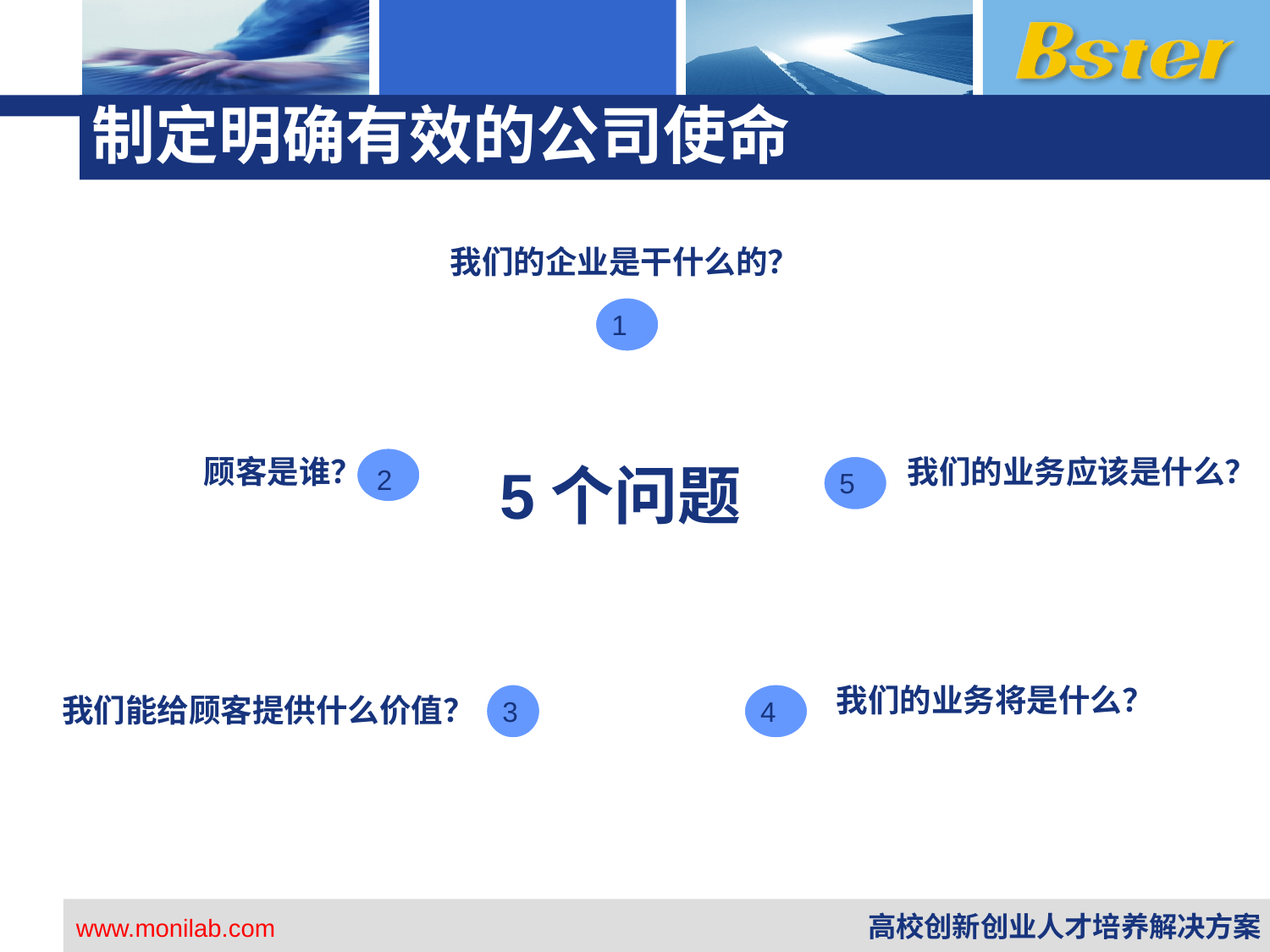

# 制定明确有效的公司使命
我们的企业是干什么的？

1
顾客是谁？
我们的业务应该是什么？

5个问题
2
5
我们的业务将是什么？
我们能给顾客提供什么价值？

3
4